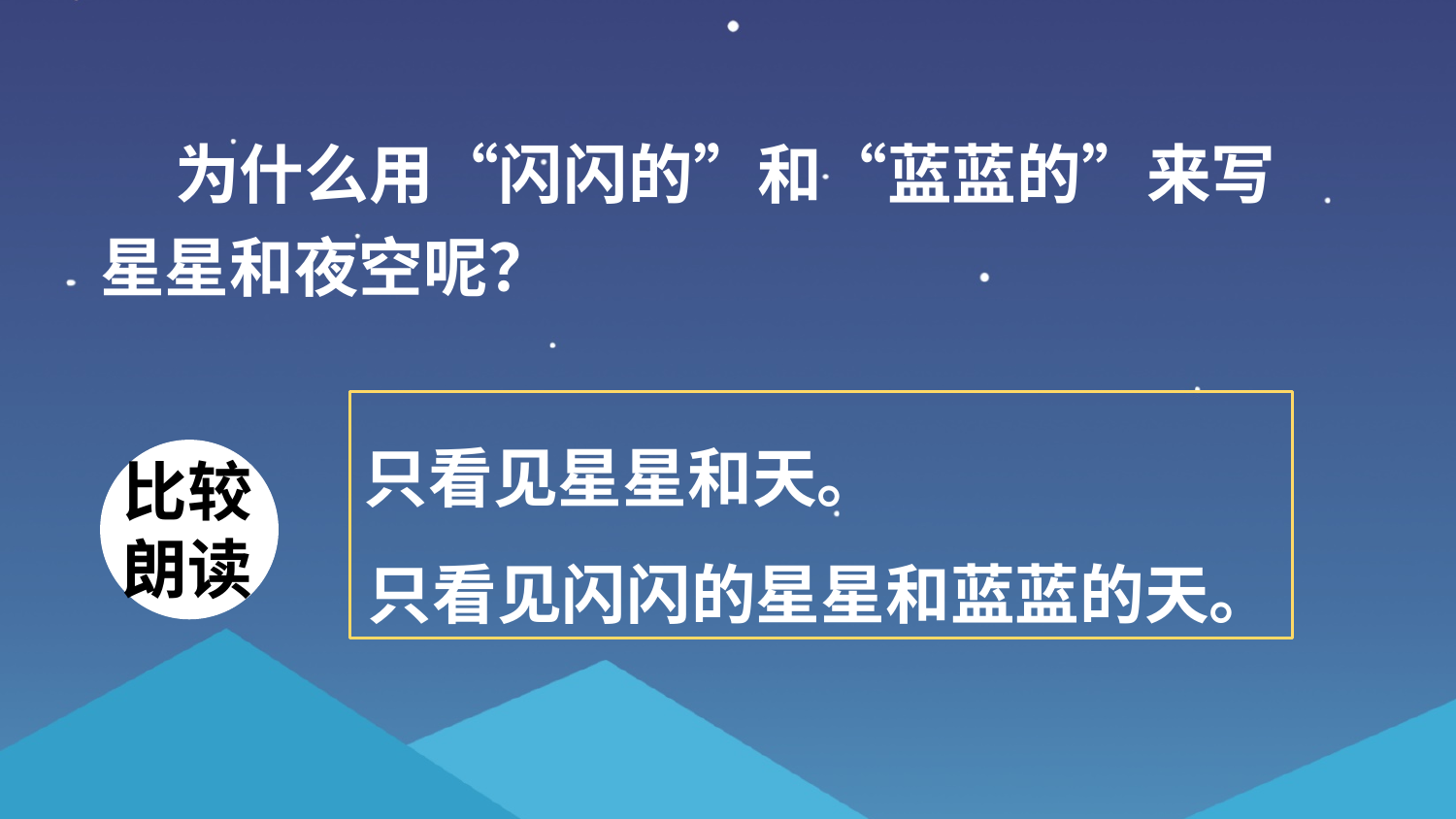

为什么用“闪闪的”和“蓝蓝的”来写星星和夜空呢？
只看见星星和天。
只看见闪闪的星星和蓝蓝的天。

比较朗读